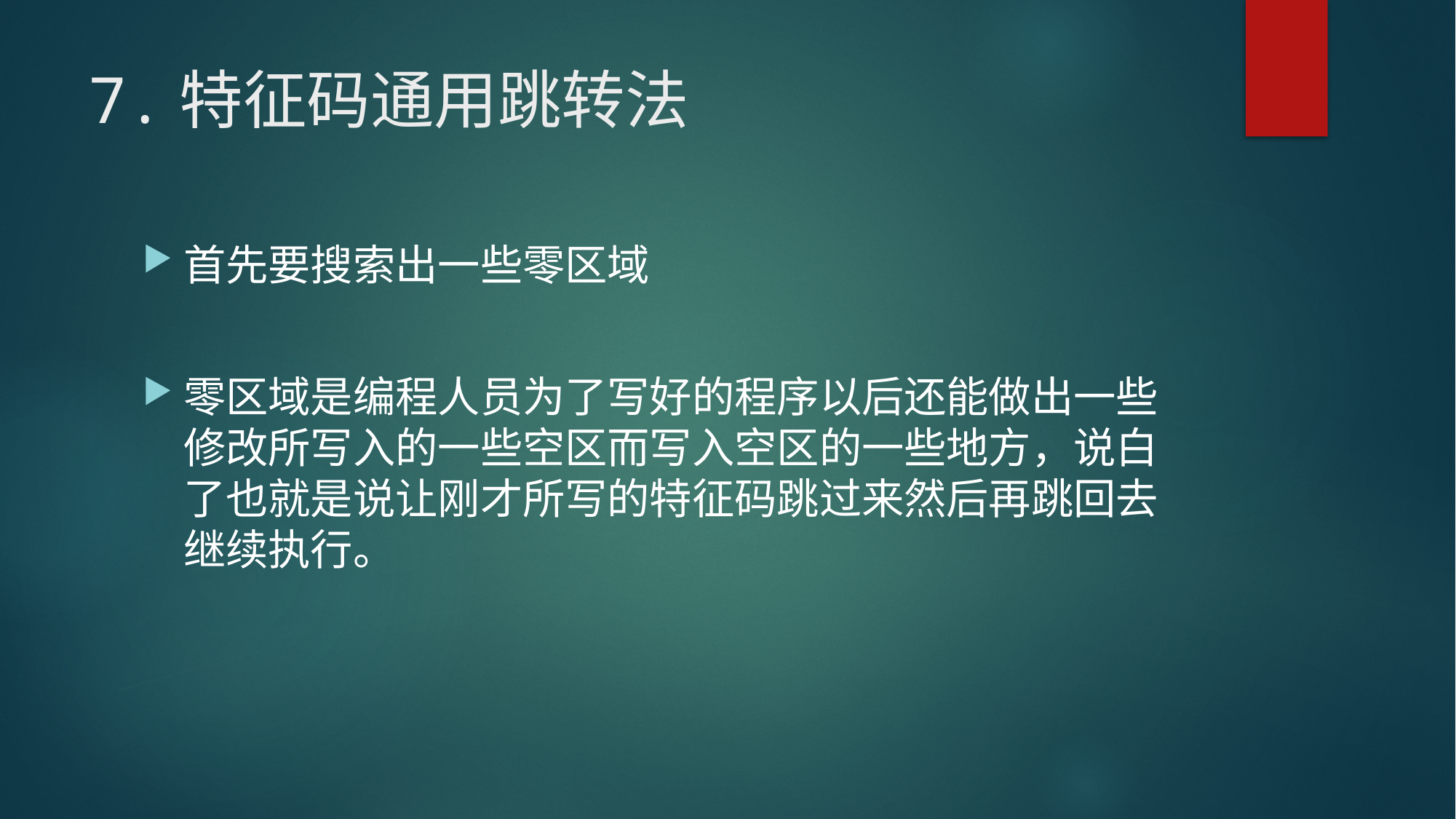

# 7.特征码通用跳转法

首先要搜索出一些零区域

零区域是编程人员为了写好的程序以后还能做出一些修改所写入的一些空区而写入空区的一些地方，说白了也就是说让刚才所写的特征码跳过来然后再跳回去继续执行。